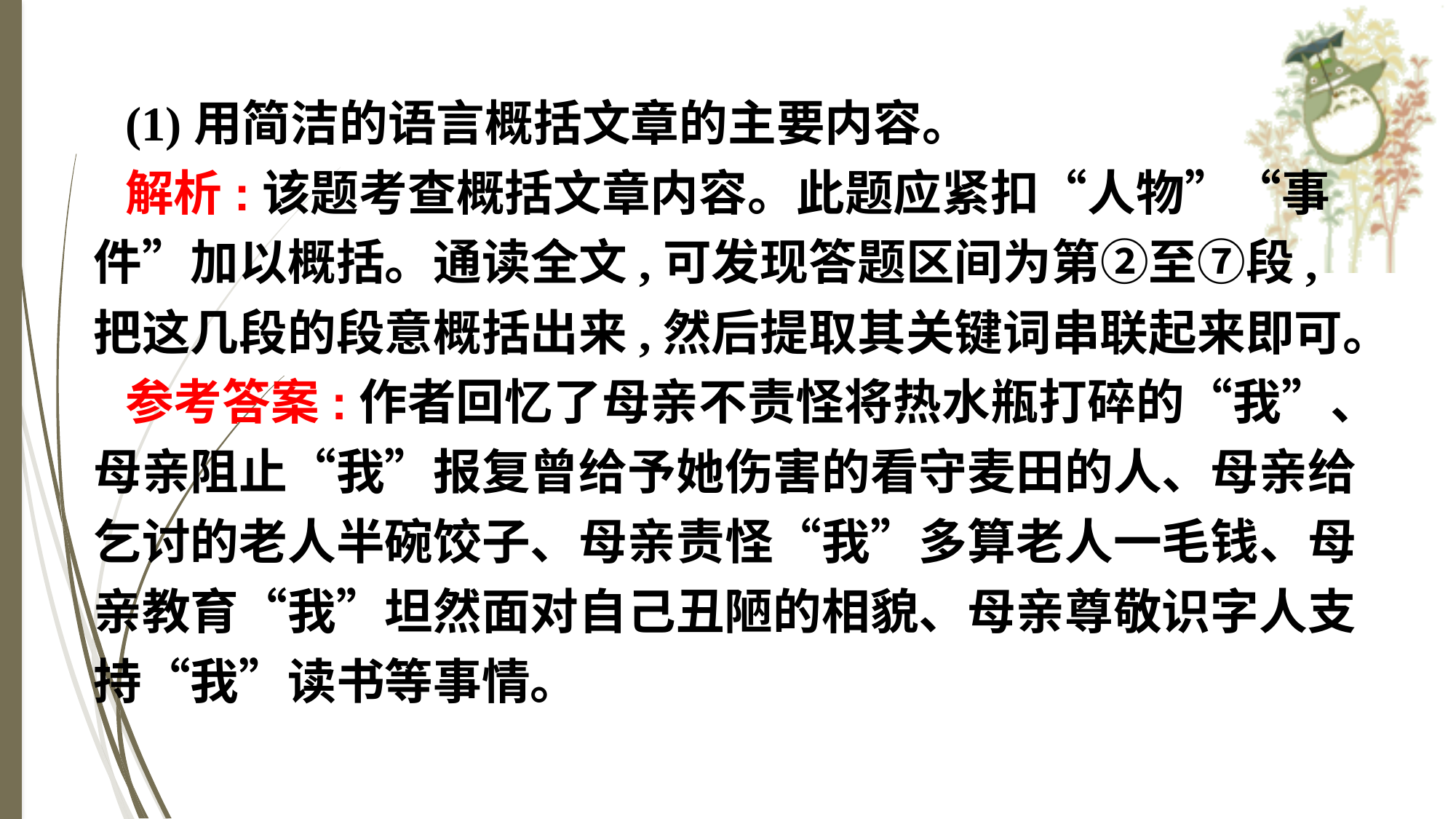

(1)用简洁的语言概括文章的主要内容。
解析:该题考查概括文章内容。此题应紧扣“人物”“事件”加以概括。通读全文,可发现答题区间为第②至⑦段,把这几段的段意概括出来,然后提取其关键词串联起来即可。
参考答案:作者回忆了母亲不责怪将热水瓶打碎的“我”、母亲阻止“我”报复曾给予她伤害的看守麦田的人、母亲给乞讨的老人半碗饺子、母亲责怪“我”多算老人一毛钱、母亲教育“我”坦然面对自己丑陋的相貌、母亲尊敬识字人支持“我”读书等事情。